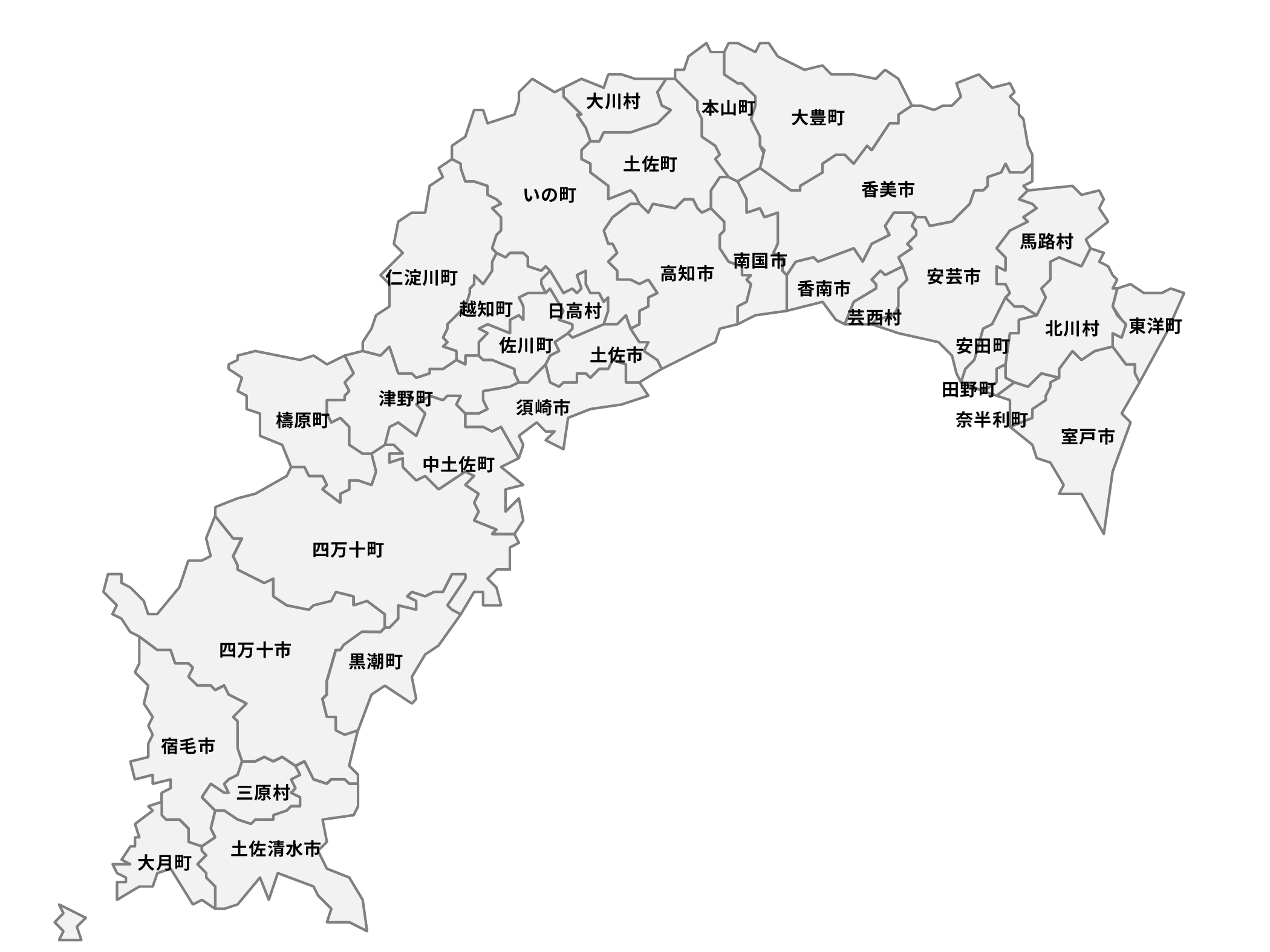

大川村
本山町
大豊町
土佐町
香美市
いの町
馬路村
南国市
高知市
安芸市
仁淀川町
香南市
越知町
日高村
芸西村
東洋町
北川村
佐川町
安田町
土佐市
田野町
津野町
須崎市
奈半利町
檮原町
室戸市
中土佐町
四万十町
四万十市
黒潮町
宿毛市
三原村
土佐清水市
大月町